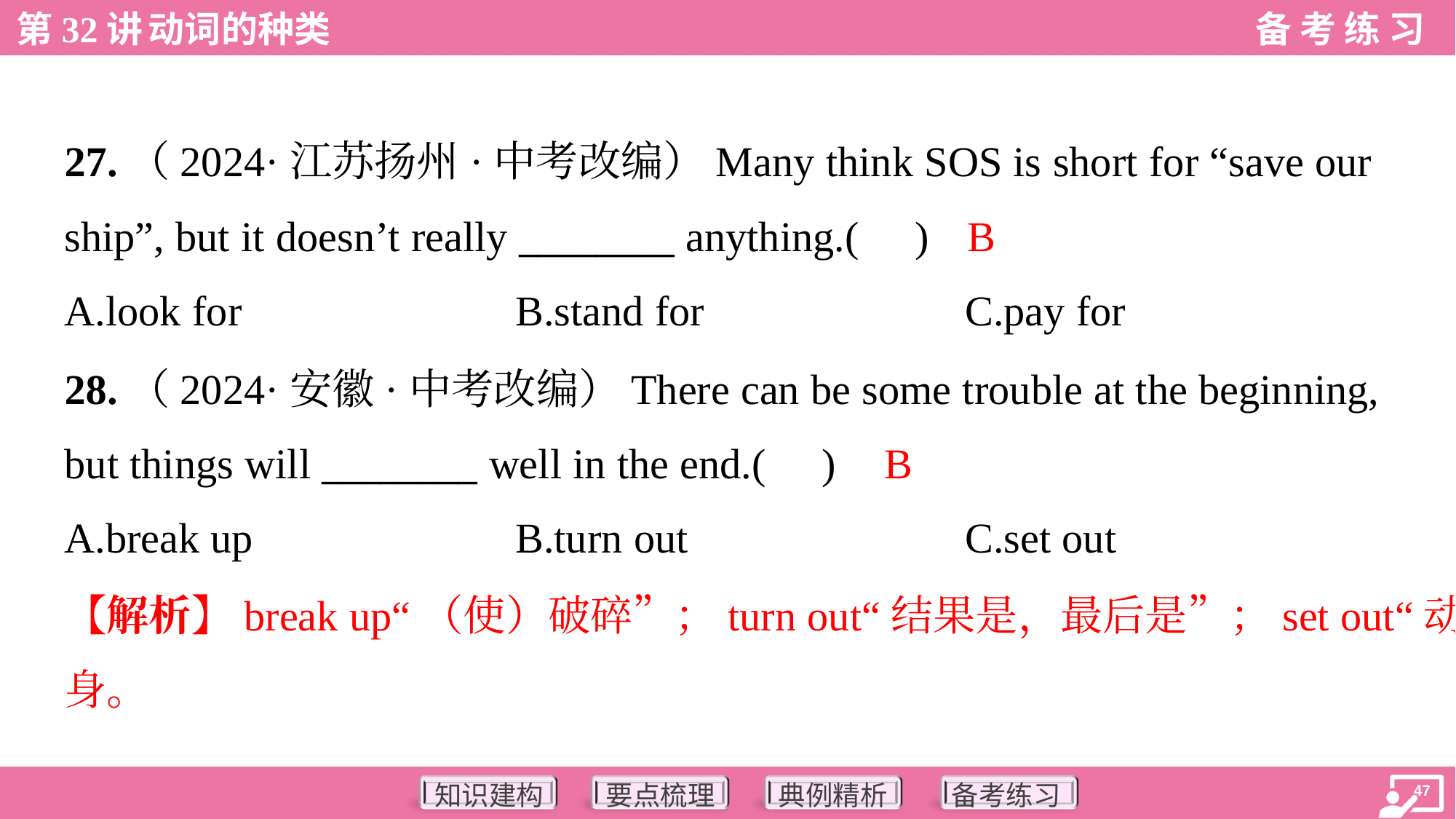

27.（2024·江苏扬州·中考改编）Many think SOS is short for “save our
ship”, but it doesn’t really ________ anything.(     )
B
A.look for	B.stand for	C.pay for
28.（2024·安徽·中考改编）There can be some trouble at the beginning,
but things will ________ well in the end.(     )
B
A.break up	B.turn out	C.set out
【解析】break up“（使）破碎”；turn out“结果是，最后是”；set out“动
身。